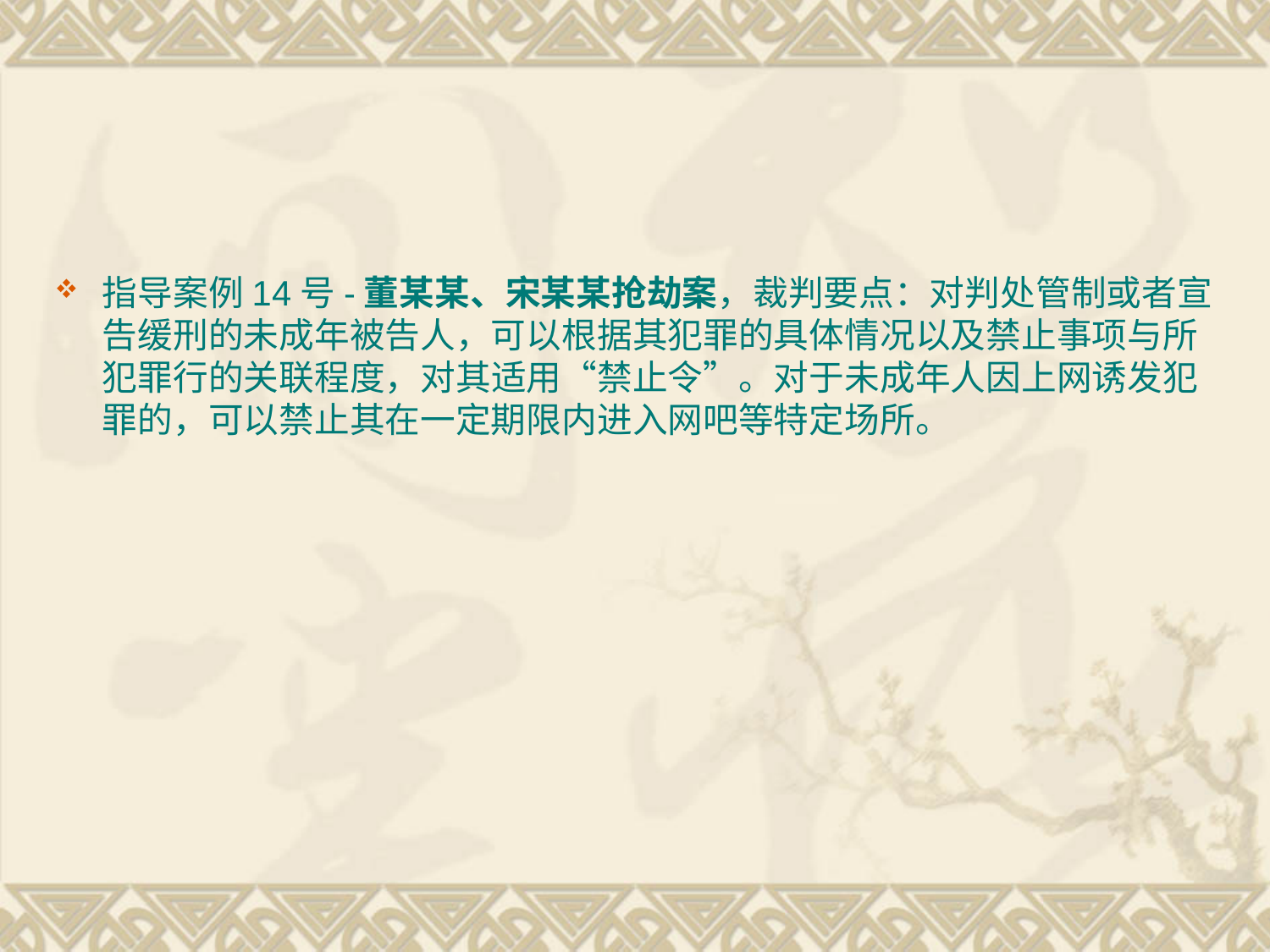

#
指导案例14号-董某某、宋某某抢劫案，裁判要点：对判处管制或者宣告缓刑的未成年被告人，可以根据其犯罪的具体情况以及禁止事项与所犯罪行的关联程度，对其适用“禁止令”。对于未成年人因上网诱发犯罪的，可以禁止其在一定期限内进入网吧等特定场所。